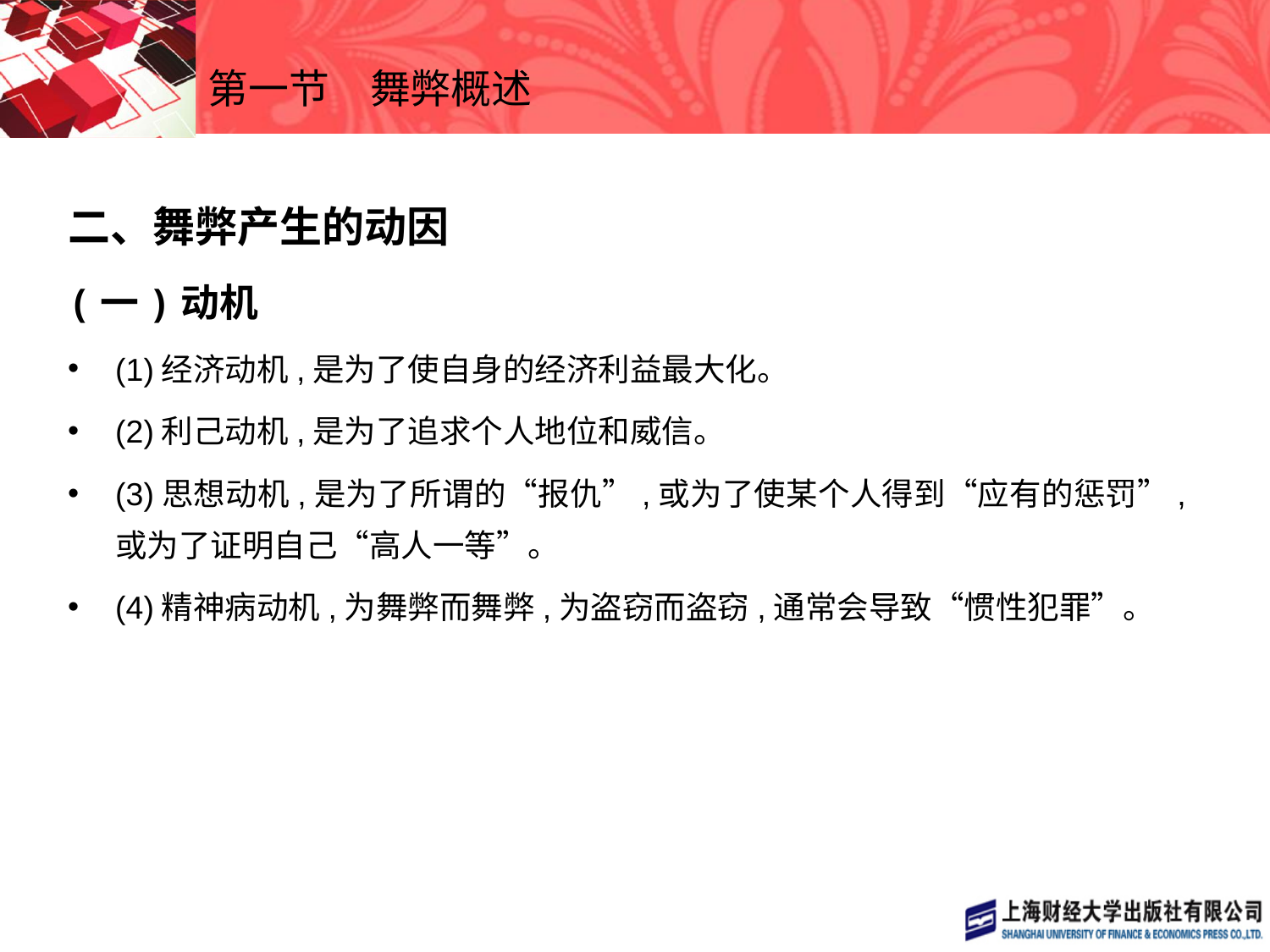

# 第一节　舞弊概述
二、舞弊产生的动因
(一)动机
(1)经济动机,是为了使自身的经济利益最大化。
(2)利己动机,是为了追求个人地位和威信。
(3)思想动机,是为了所谓的“报仇”,或为了使某个人得到“应有的惩罚”,或为了证明自己“高人一等”。
(4)精神病动机,为舞弊而舞弊,为盗窃而盗窃,通常会导致“惯性犯罪”。